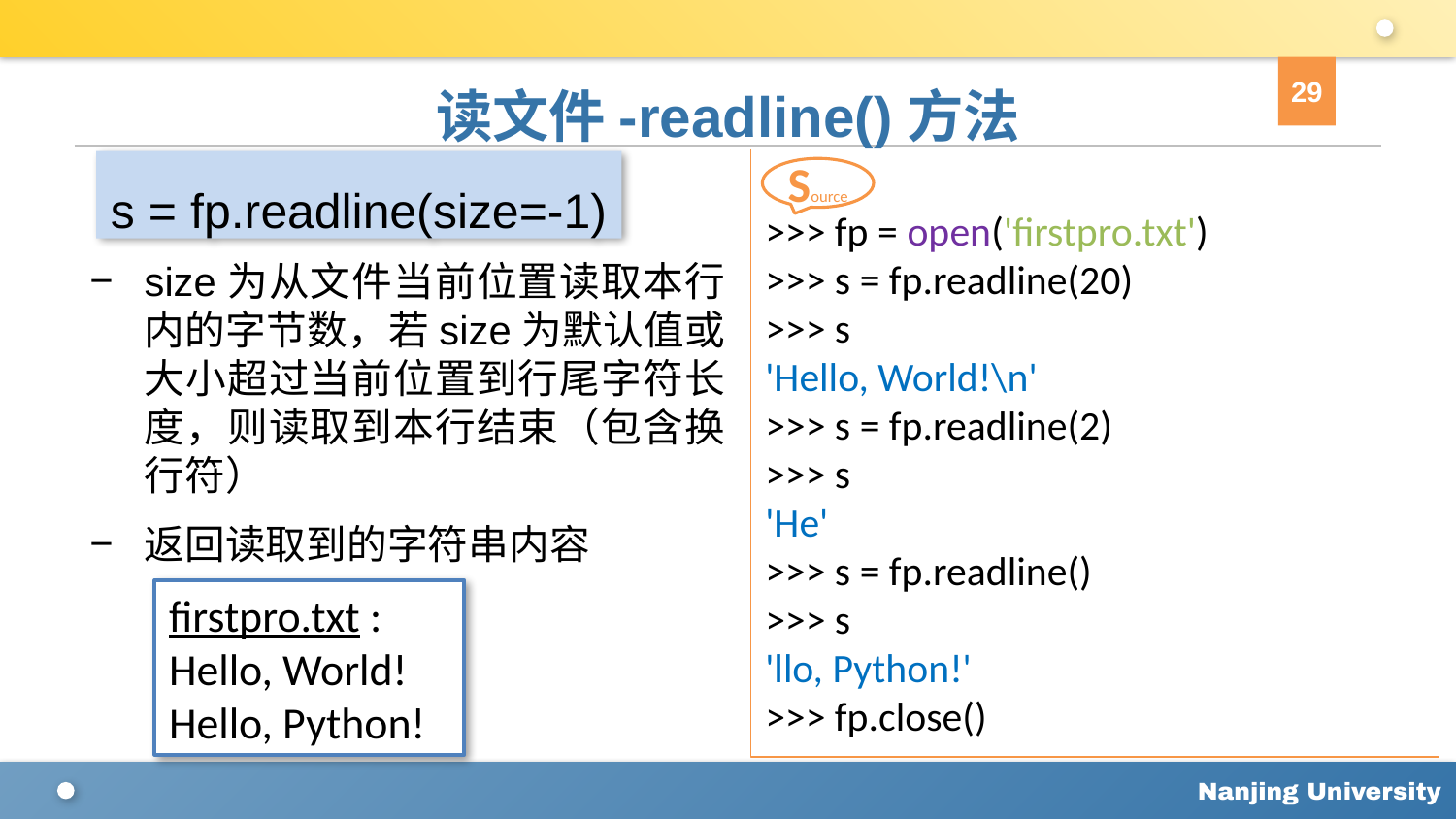

29
# 读文件-readline()方法

>>> fp = open('firstpro.txt')
>>> s = fp.readline(20)
>>> s
'Hello, World!\n'
>>> s = fp.readline(2)
>>> s
'He'
>>> s = fp.readline()
>>> s
'llo, Python!'
>>> fp.close()
Source
s = fp.readline(size=-1)

size为从文件当前位置读取本行内的字节数，若size为默认值或大小超过当前位置到行尾字符长度，则读取到本行结束（包含换行符）
返回读取到的字符串内容
firstpro.txt :
Hello, World!
Hello, Python!